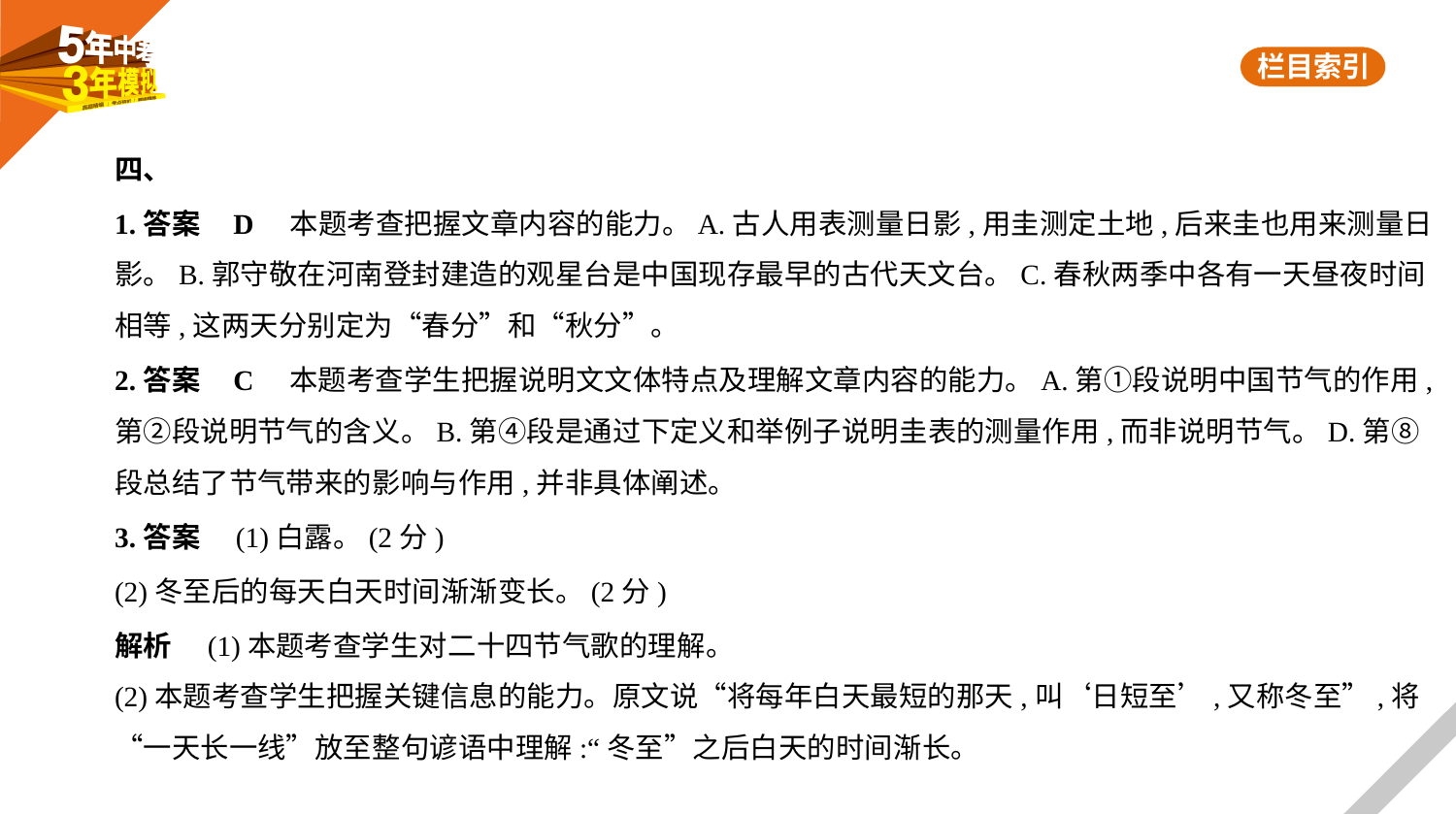

四、
1.答案    D    本题考查把握文章内容的能力。A.古人用表测量日影,用圭测定土地,后来圭也用来测量日
影。B.郭守敬在河南登封建造的观星台是中国现存最早的古代天文台。C.春秋两季中各有一天昼夜时间
相等,这两天分别定为“春分”和“秋分”。
2.答案    C　本题考查学生把握说明文文体特点及理解文章内容的能力。A.第①段说明中国节气的作用,
第②段说明节气的含义。B.第④段是通过下定义和举例子说明圭表的测量作用,而非说明节气。D.第⑧
段总结了节气带来的影响与作用,并非具体阐述。
3.答案　(1)白露。(2分)
(2)冬至后的每天白天时间渐渐变长。(2分)
解析　(1)本题考查学生对二十四节气歌的理解。
(2)本题考查学生把握关键信息的能力。原文说“将每年白天最短的那天,叫‘日短至’,又称冬至”,将
“一天长一线”放至整句谚语中理解:“冬至”之后白天的时间渐长。